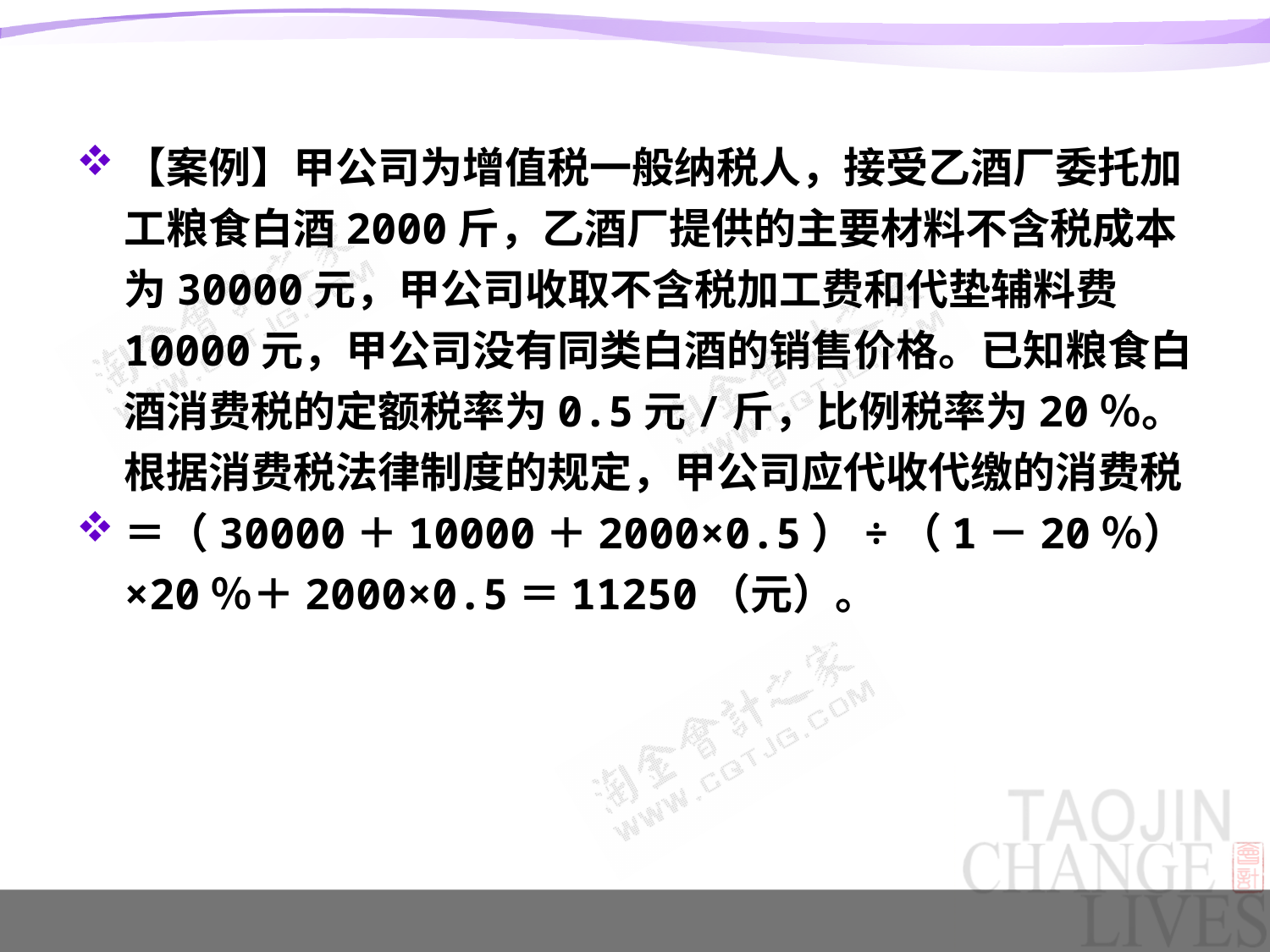

#
【案例】甲公司为增值税一般纳税人，接受乙酒厂委托加工粮食白酒2000斤，乙酒厂提供的主要材料不含税成本为30000元，甲公司收取不含税加工费和代垫辅料费10000元，甲公司没有同类白酒的销售价格。已知粮食白酒消费税的定额税率为0.5元/斤，比例税率为20％。根据消费税法律制度的规定，甲公司应代收代缴的消费税
＝（30000＋10000＋2000×0.5）÷（1－20％）×20％＋2000×0.5＝11250（元）。